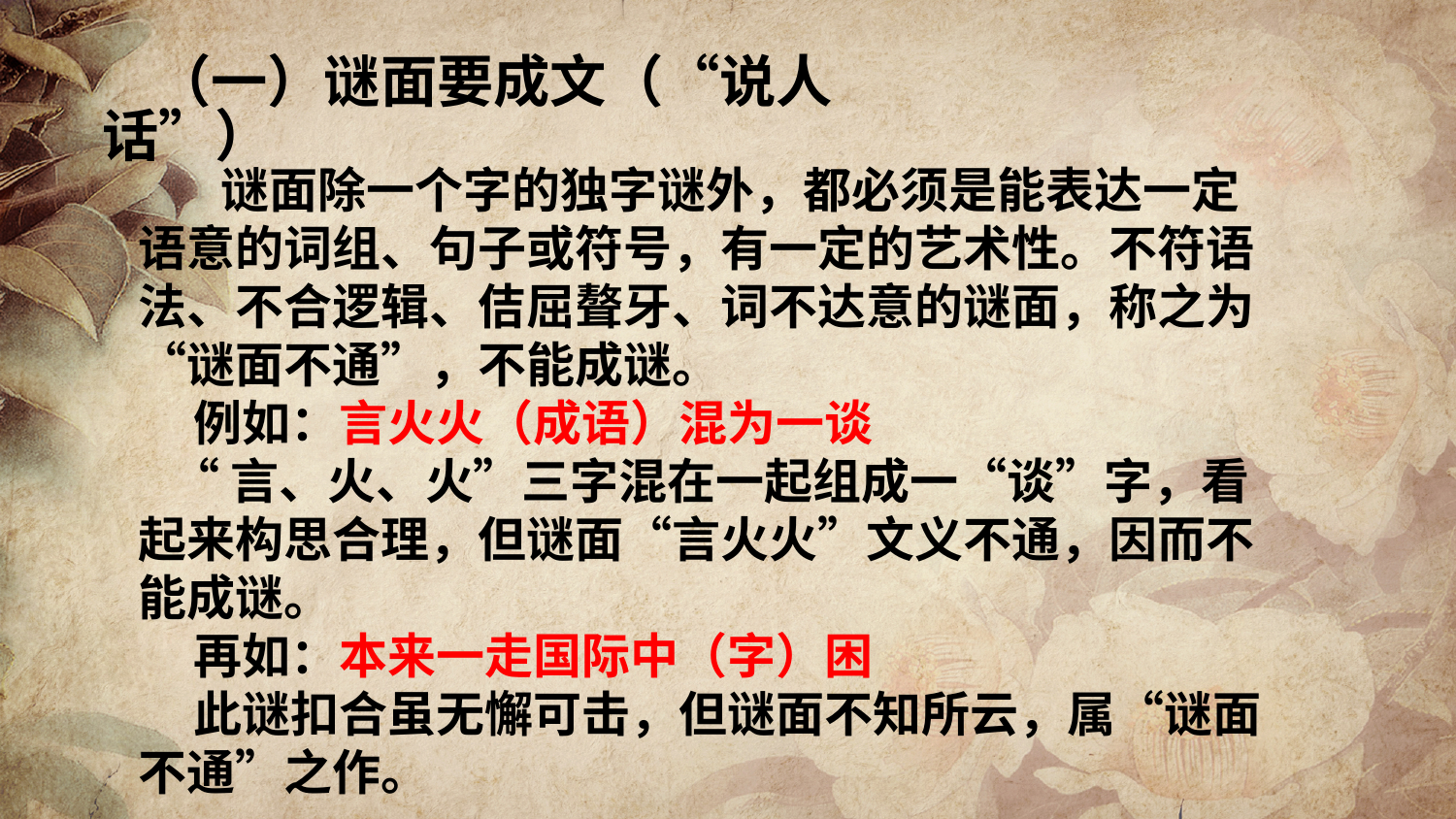

（一）谜面要成文（“说人话”）

         谜面除一个字的独字谜外，都必须是能表达一定语意的词组、句子或符号，有一定的艺术性。不符语法、不合逻辑、佶屈聱牙、词不达意的谜面，称之为“谜面不通”，不能成谜。
    例如：言火火（成语）混为一谈
   “言、火、火”三字混在一起组成一“谈”字，看起来构思合理，但谜面“言火火”文义不通，因而不能成谜。
    再如：本来一走国际中（字）困
    此谜扣合虽无懈可击，但谜面不知所云，属“谜面不通”之作。